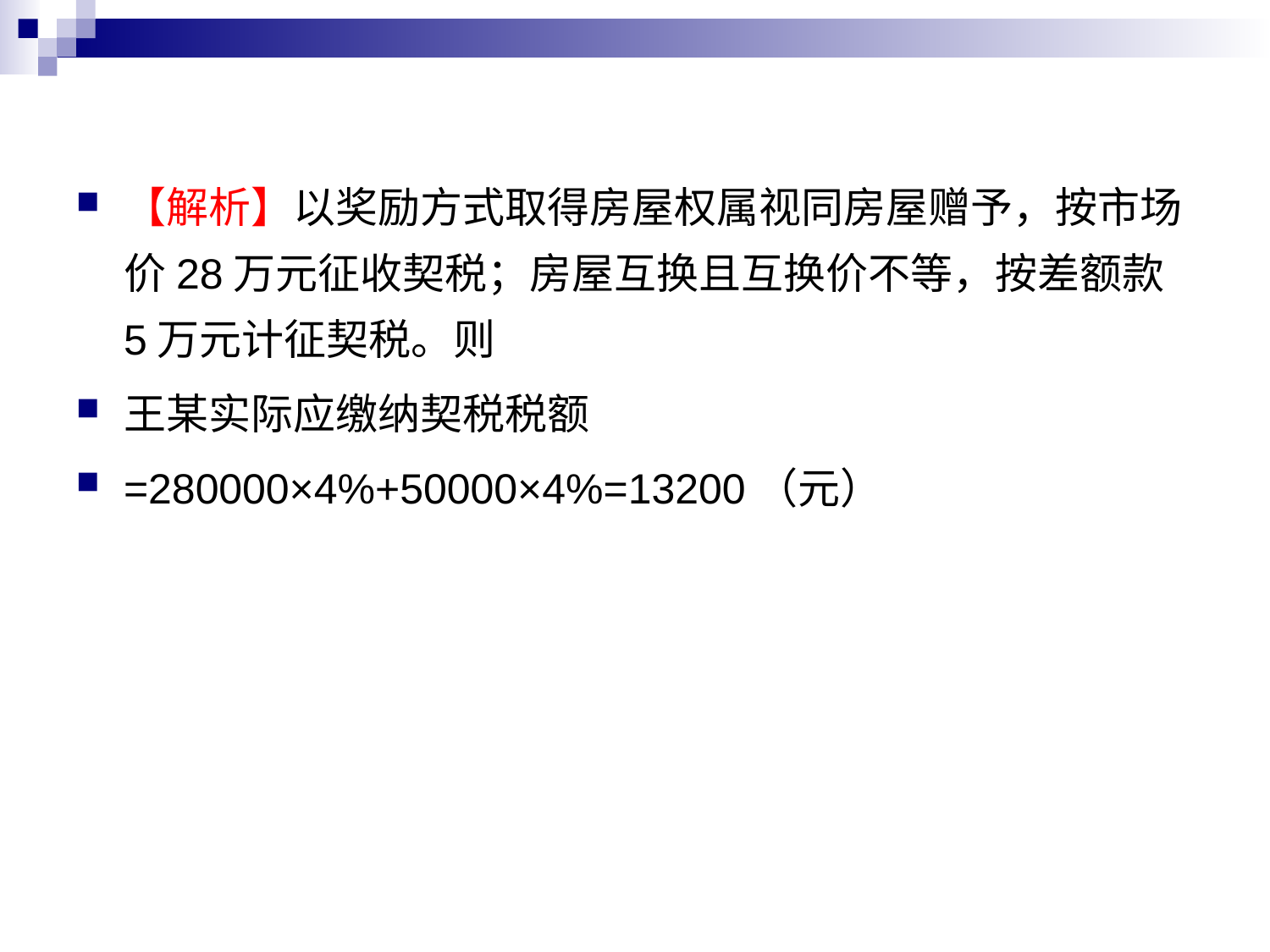

#
【解析】以奖励方式取得房屋权属视同房屋赠予，按市场价28万元征收契税；房屋互换且互换价不等，按差额款5万元计征契税。则
王某实际应缴纳契税税额
=280000×4%+50000×4%=13200（元）